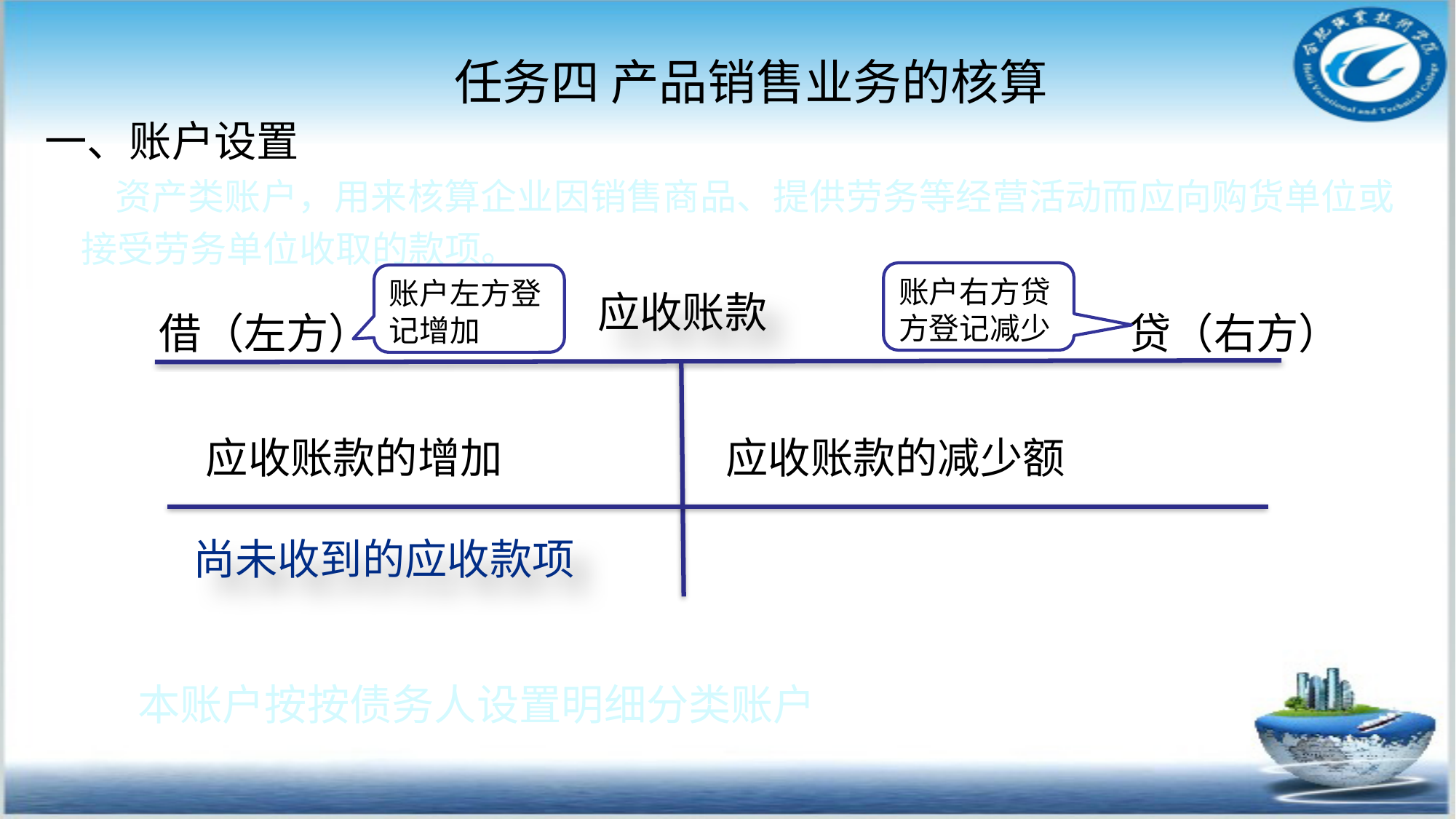

任务四 产品销售业务的核算
#
一、账户设置
   资产类账户，用来核算企业因销售商品、提供劳务等经营活动而应向购货单位或接受劳务单位收取的款项。
账户右方贷方登记减少
账户左方登记增加
应收账款
借（左方）
贷（右方）
应收账款的增加
应收账款的减少额
尚未收到的应收款项
本账户按按债务人设置明细分类账户